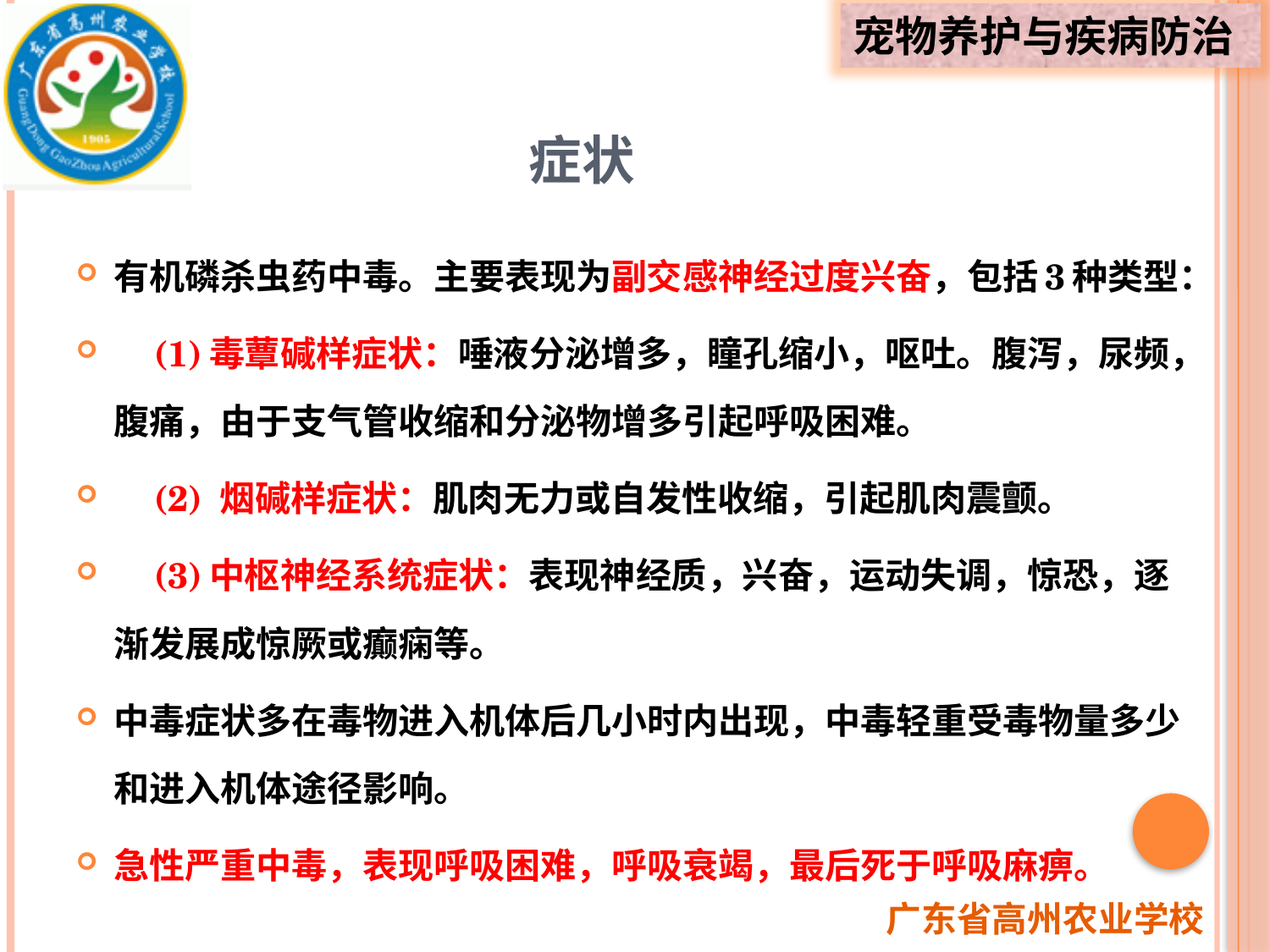

# 症状
有机磷杀虫药中毒。主要表现为副交感神经过度兴奋，包括3种类型：
    (1)毒蕈碱样症状：唾液分泌增多，瞳孔缩小，呕吐。腹泻，尿频，腹痛，由于支气管收缩和分泌物增多引起呼吸困难。
    (2) 烟碱样症状：肌肉无力或自发性收缩，引起肌肉震颤。
    (3)中枢神经系统症状：表现神经质，兴奋，运动失调，惊恐，逐渐发展成惊厥或癫痫等。
中毒症状多在毒物进入机体后几小时内出现，中毒轻重受毒物量多少和进入机体途径影响。
急性严重中毒，表现呼吸困难，呼吸衰竭，最后死于呼吸麻痹。